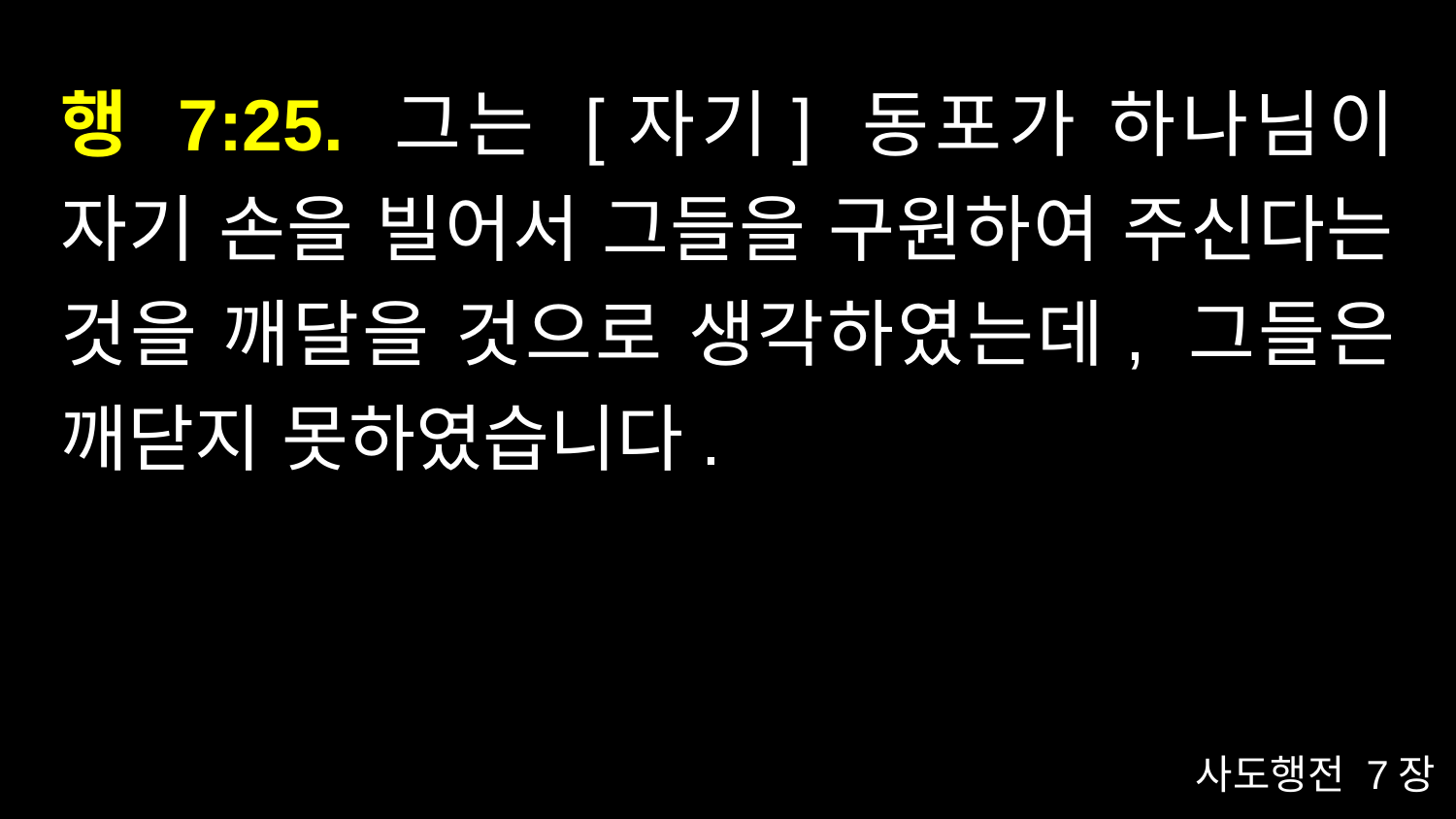

# 행 7:25. 그는 [자기] 동포가 하나님이 자기 손을 빌어서 그들을 구원하여 주신다는 것을 깨달을 것으로 생각하였는데, 그들은 깨닫지 못하였습니다.
사도행전 7장